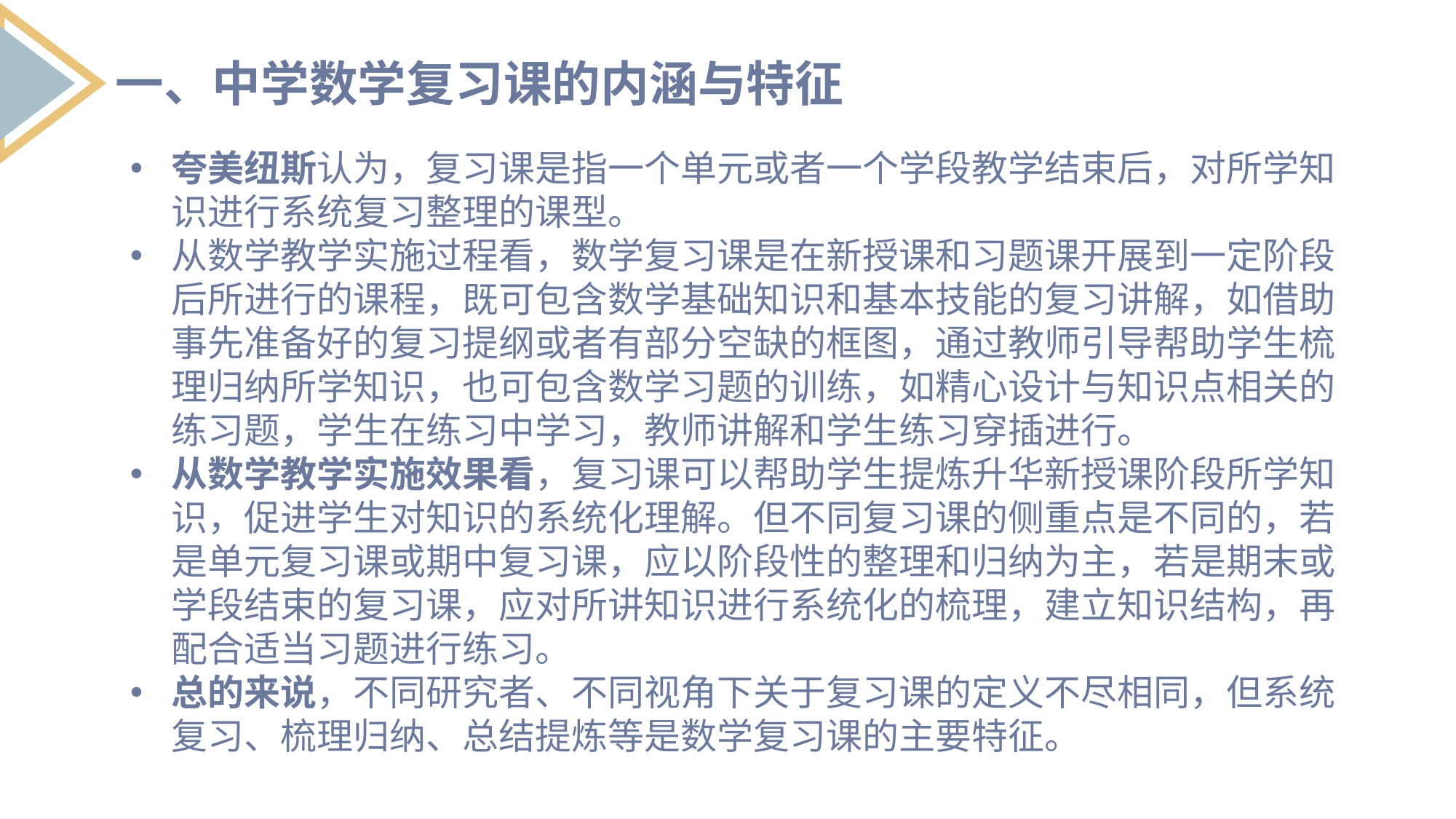

一、中学数学复习课的内涵与特征
夸美纽斯认为，复习课是指一个单元或者一个学段教学结束后，对所学知识进行系统复习整理的课型。
从数学教学实施过程看，数学复习课是在新授课和习题课开展到一定阶段后所进行的课程，既可包含数学基础知识和基本技能的复习讲解，如借助事先准备好的复习提纲或者有部分空缺的框图，通过教师引导帮助学生梳理归纳所学知识，也可包含数学习题的训练，如精心设计与知识点相关的练习题，学生在练习中学习，教师讲解和学生练习穿插进行。
从数学教学实施效果看，复习课可以帮助学生提炼升华新授课阶段所学知识，促进学生对知识的系统化理解。但不同复习课的侧重点是不同的，若是单元复习课或期中复习课，应以阶段性的整理和归纳为主，若是期末或学段结束的复习课，应对所讲知识进行系统化的梳理，建立知识结构，再配合适当习题进行练习。
总的来说，不同研究者、不同视角下关于复习课的定义不尽相同，但系统复习、梳理归纳、总结提炼等是数学复习课的主要特征。